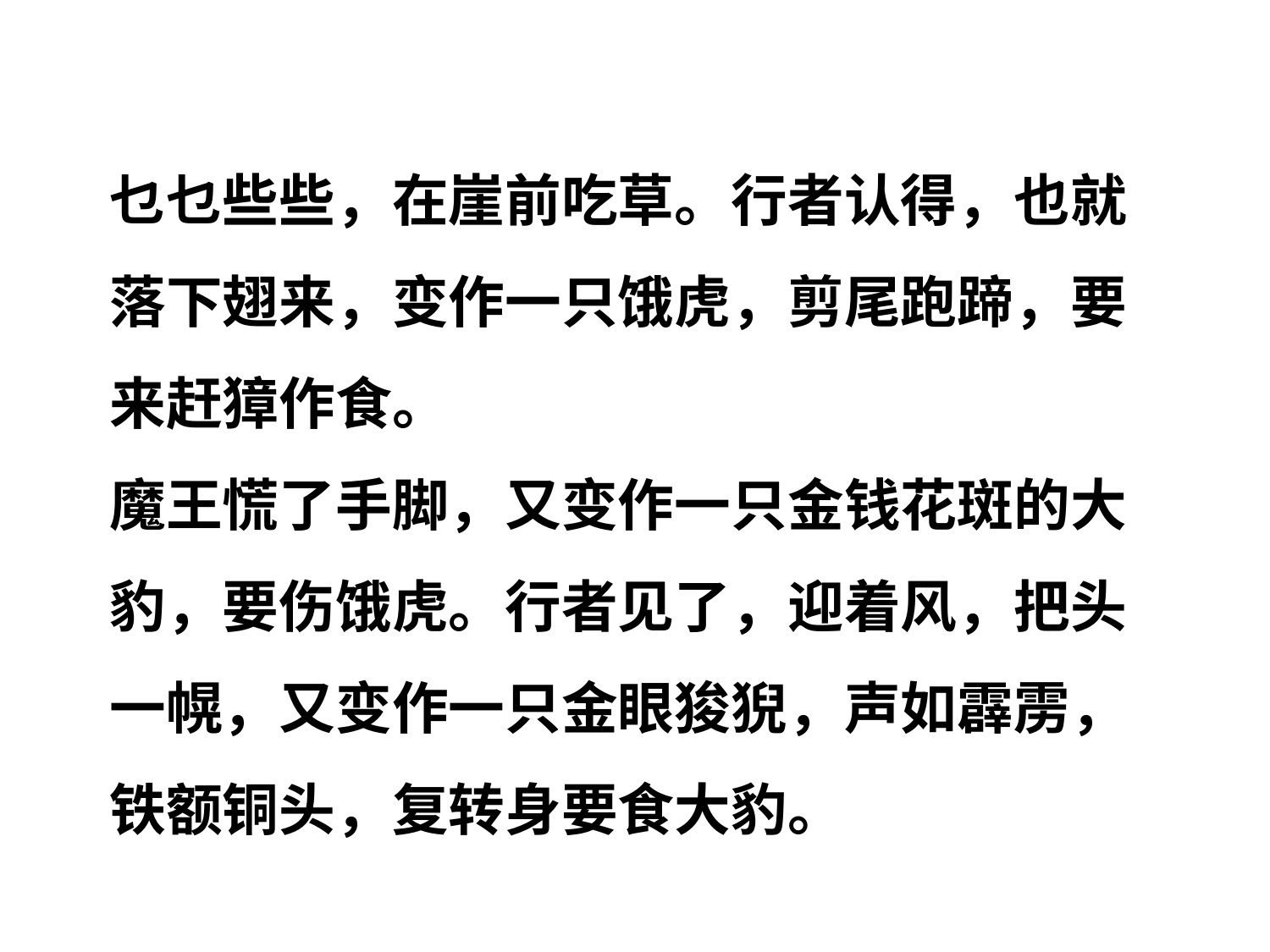

乜乜些些，在崖前吃草。行者认得，也就落下翅来，变作一只饿虎，剪尾跑蹄，要来赶獐作食。
魔王慌了手脚，又变作一只金钱花斑的大豹，要伤饿虎。行者见了，迎着风，把头一幌，又变作一只金眼狻猊，声如霹雳，铁额铜头，复转身要食大豹。